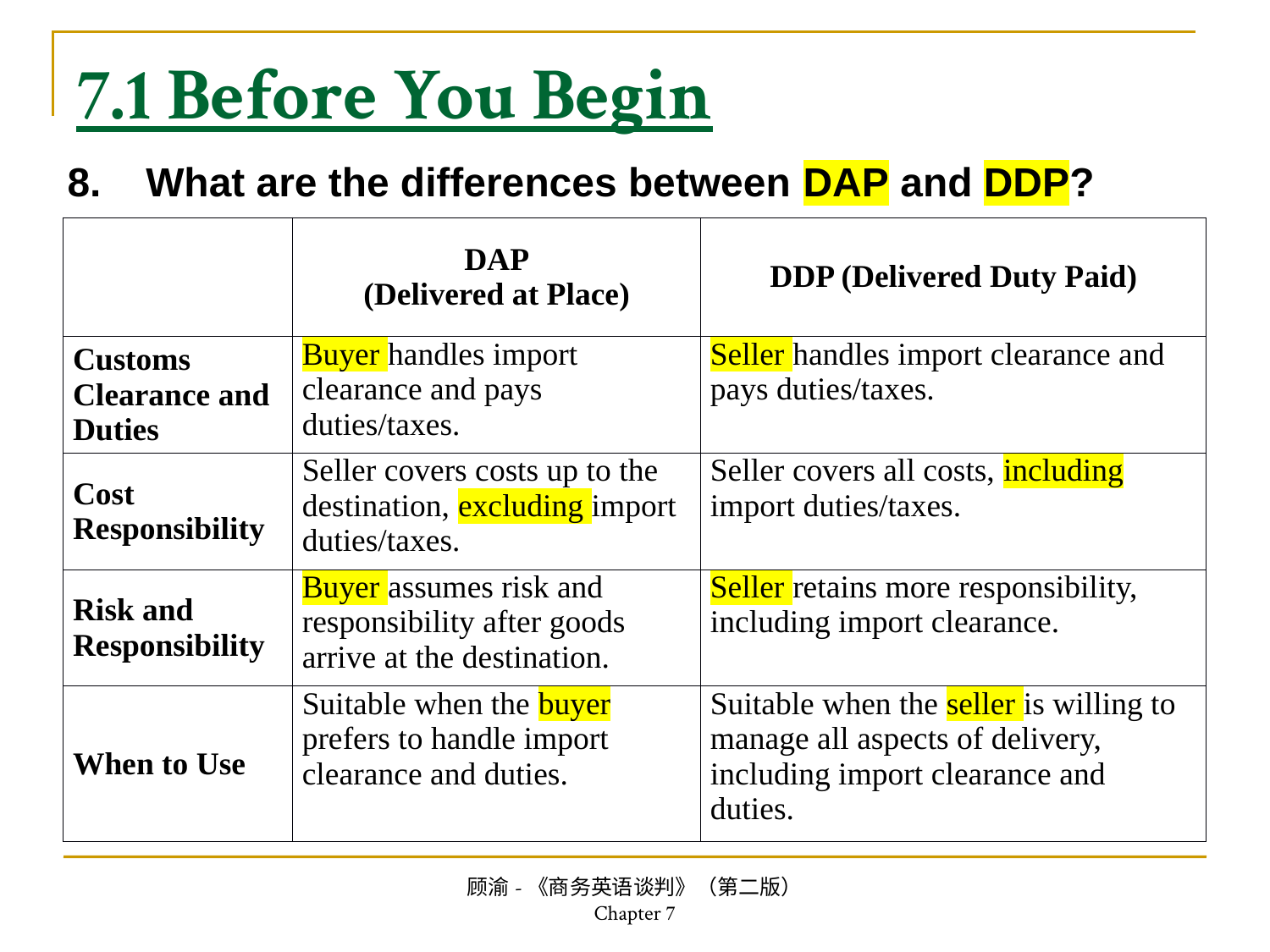

# 7.1 Before You Begin
8.    What are the differences between DAP and DDP?

|  | DAP (Delivered at Place) | DDP (Delivered Duty Paid) |
| --- | --- | --- |
| Customs Clearance and Duties | Buyer handles import clearance and pays duties/taxes. | Seller handles import clearance and pays duties/taxes. |
| Cost Responsibility | Seller covers costs up to the destination, excluding import duties/taxes. | Seller covers all costs, including import duties/taxes. |
| Risk and Responsibility | Buyer assumes risk and responsibility after goods arrive at the destination. | Seller retains more responsibility, including import clearance. |
| When to Use | Suitable when the buyer prefers to handle import clearance and duties. | Suitable when the seller is willing to manage all aspects of delivery, including import clearance and duties. |

17
顾渝-《商务英语谈判》（第二版） Chapter 7